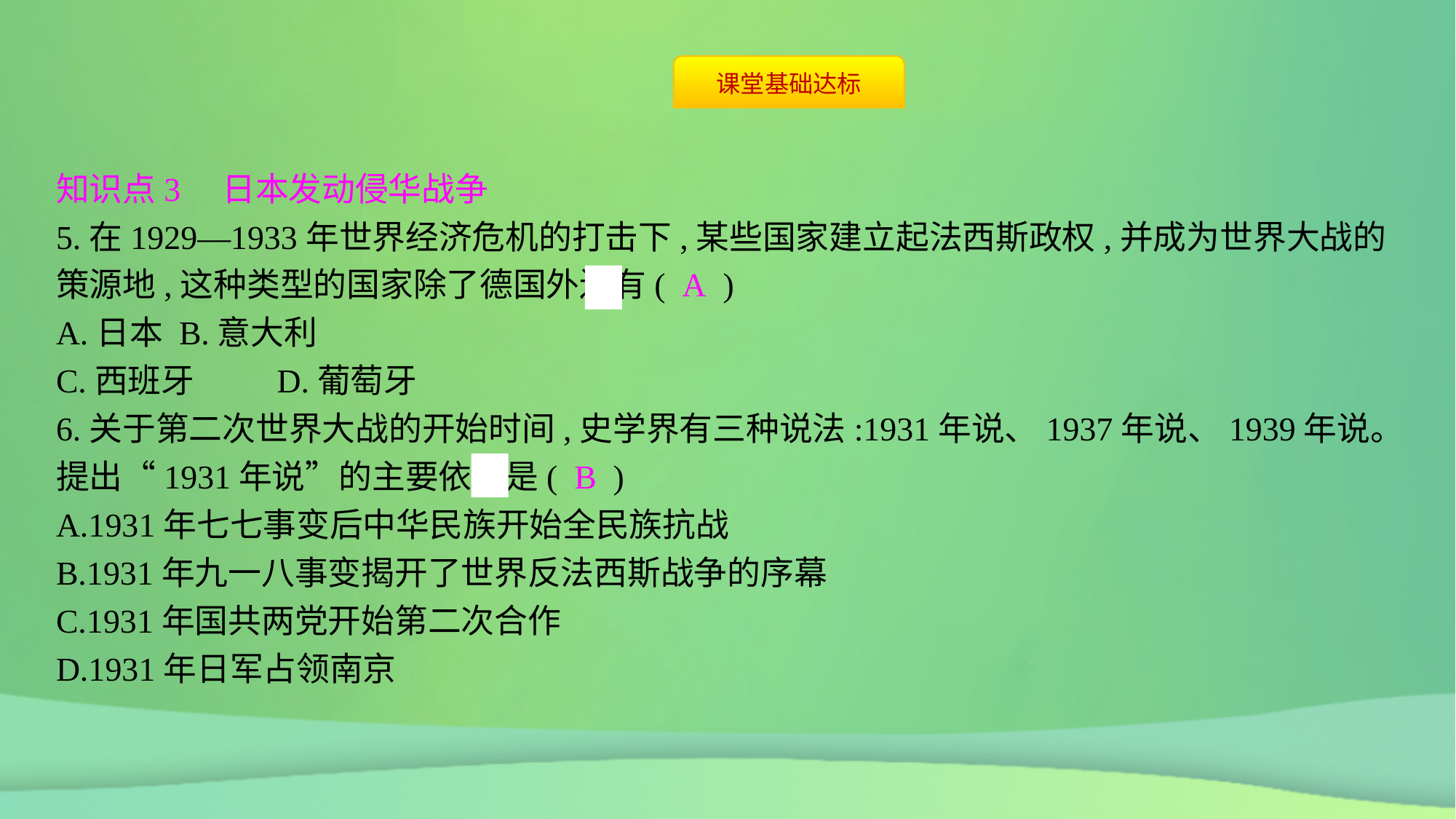

知识点3　日本发动侵华战争
5.在1929—1933年世界经济危机的打击下,某些国家建立起法西斯政权,并成为世界大战的策源地,这种类型的国家除了德国外还有(  A  )
A.日本	B.意大利
C.西班牙	D.葡萄牙
6.关于第二次世界大战的开始时间,史学界有三种说法:1931年说、1937年说、1939年说。提出“1931年说”的主要依据是(  B  )
A.1931年七七事变后中华民族开始全民族抗战
B.1931年九一八事变揭开了世界反法西斯战争的序幕
C.1931年国共两党开始第二次合作
D.1931年日军占领南京